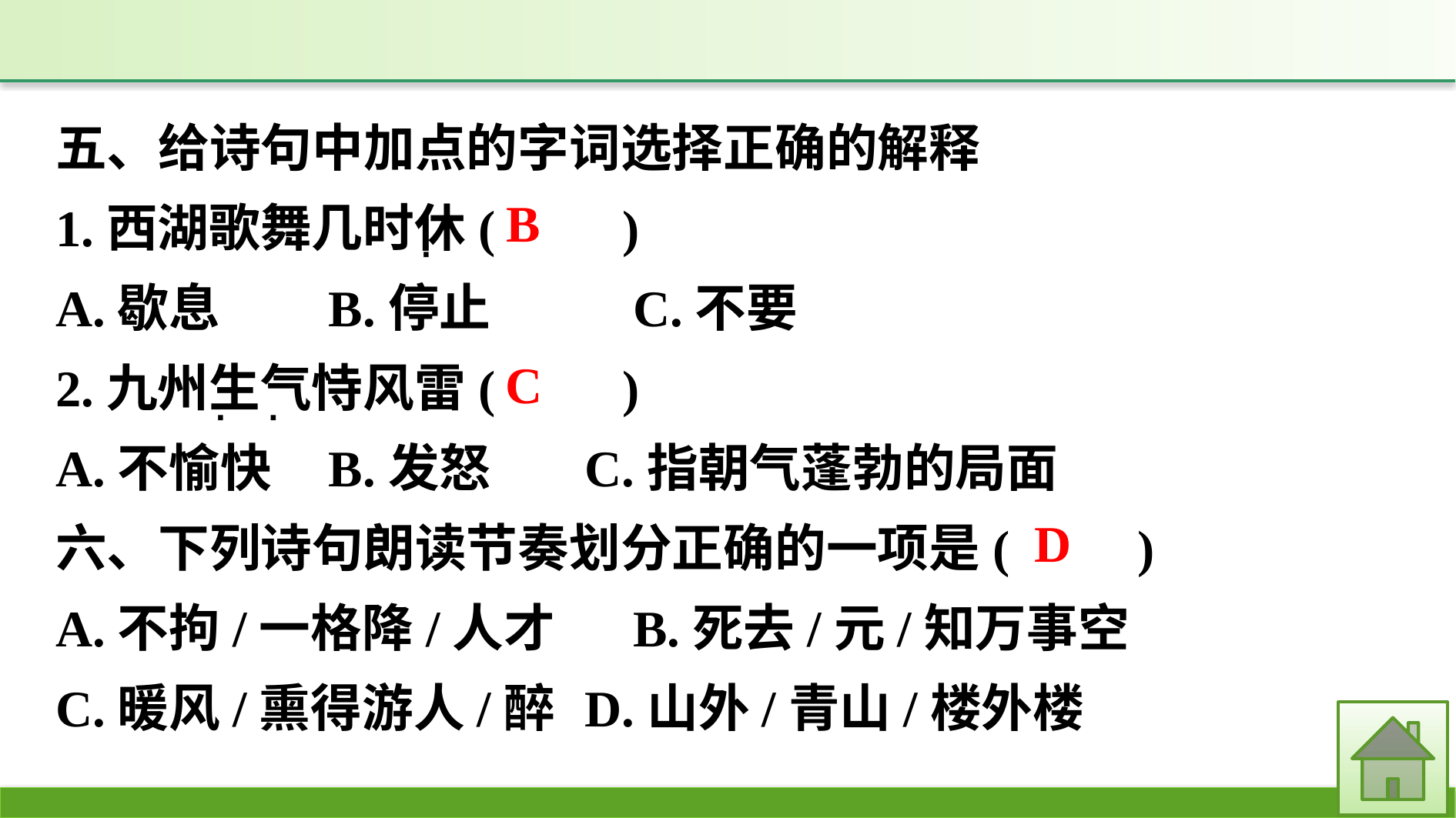

五、给诗句中加点的字词选择正确的解释
1.西湖歌舞几时休(　　)
A.歇息　　	B.停止　　	C.不要
2.九州生气恃风雷(　　)
A.不愉快	B.发怒	C.指朝气蓬勃的局面
六、下列诗句朗读节奏划分正确的一项是(　　)
A.不拘/一格降/人才　	B.死去/元/知万事空
C.暖风/熏得游人/醉	D.山外/青山/楼外楼
·
·
·
B
C
D